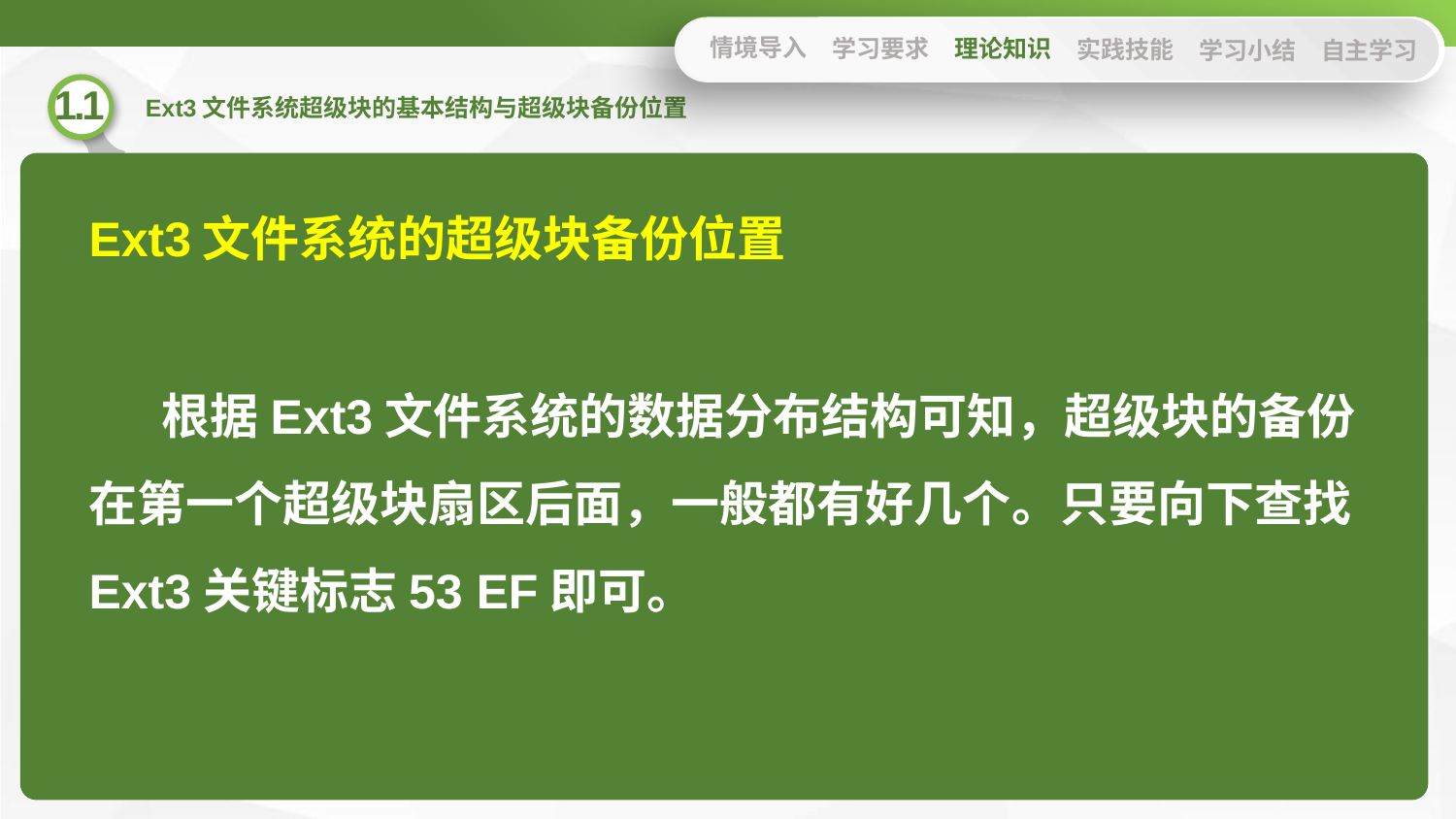

情境导入
学习要求
理论知识
实践技能
学习小结
自主学习
Ext3文件系统的超级块备份位置

根据Ext3文件系统的数据分布结构可知，超级块的备份在第一个超级块扇区后面，一般都有好几个。只要向下查找Ext3关键标志53 EF即可。